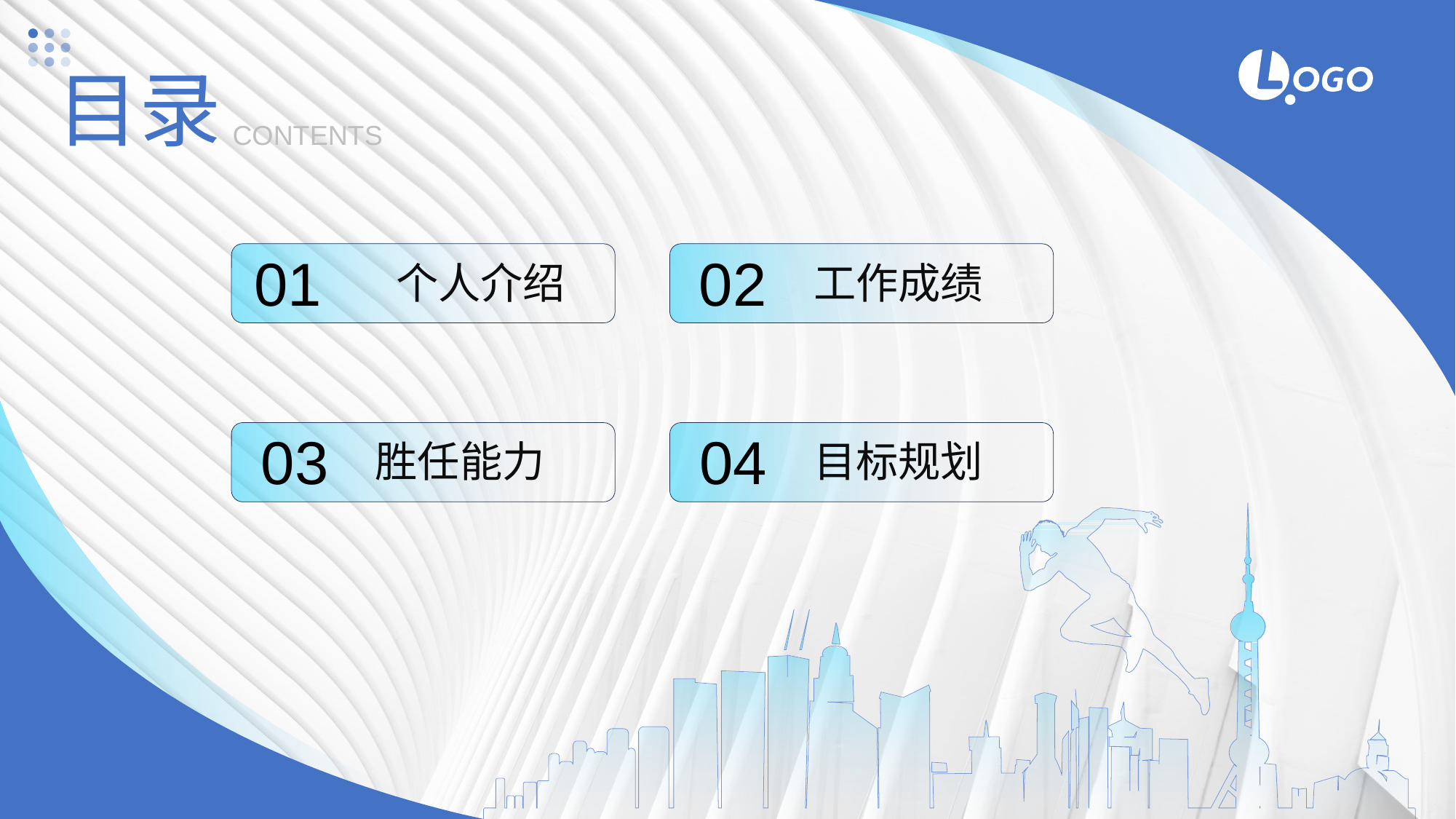

目录
CONTENTS
01

个人介绍
02

工作成绩

03

胜任能力
04

目标规划